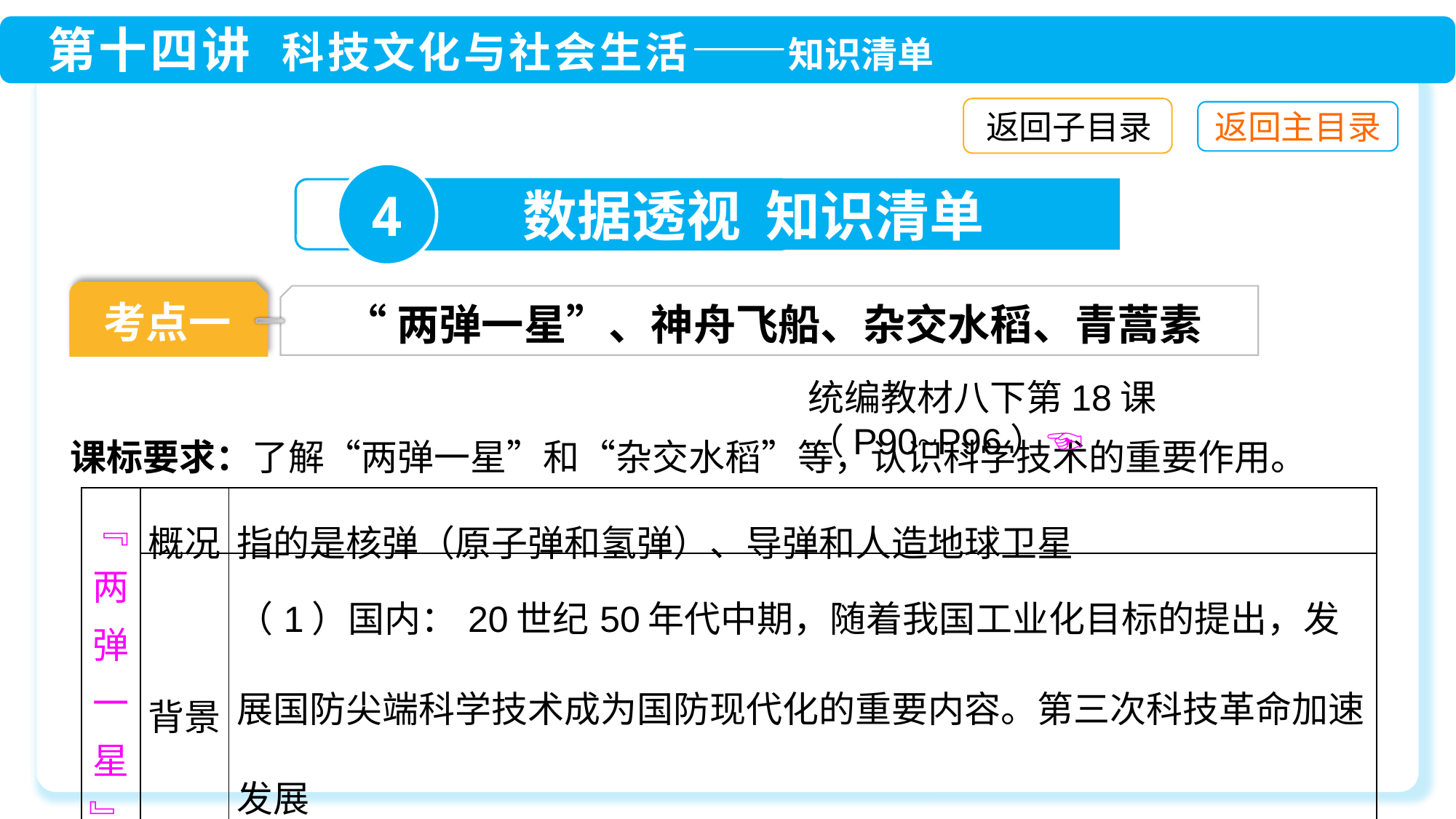

返回子目录
4

数据透视  知识清单
考点一
“两弹一星”、神舟飞船、杂交水稻、青蒿素

统编教材八下第18课（P90~P96）☜
课标要求：了解“两弹一星”和“杂交水稻”等，认识科学技术的重要作用。
| ﹃ 两 弹 一 星 ﹄ | 概况 | 指的是核弹（原子弹和氢弹）、导弹和人造地球卫星 |
| --- | --- | --- |
|  | 背景 | （1）国内：20世纪50年代中期，随着我国工业化目标的提出，发展国防尖端科学技术成为国防现代化的重要内容。第三次科技革命加速发展 （2）国际：新中国成立后，面临帝国主义的武力威胁和核讹诈 |